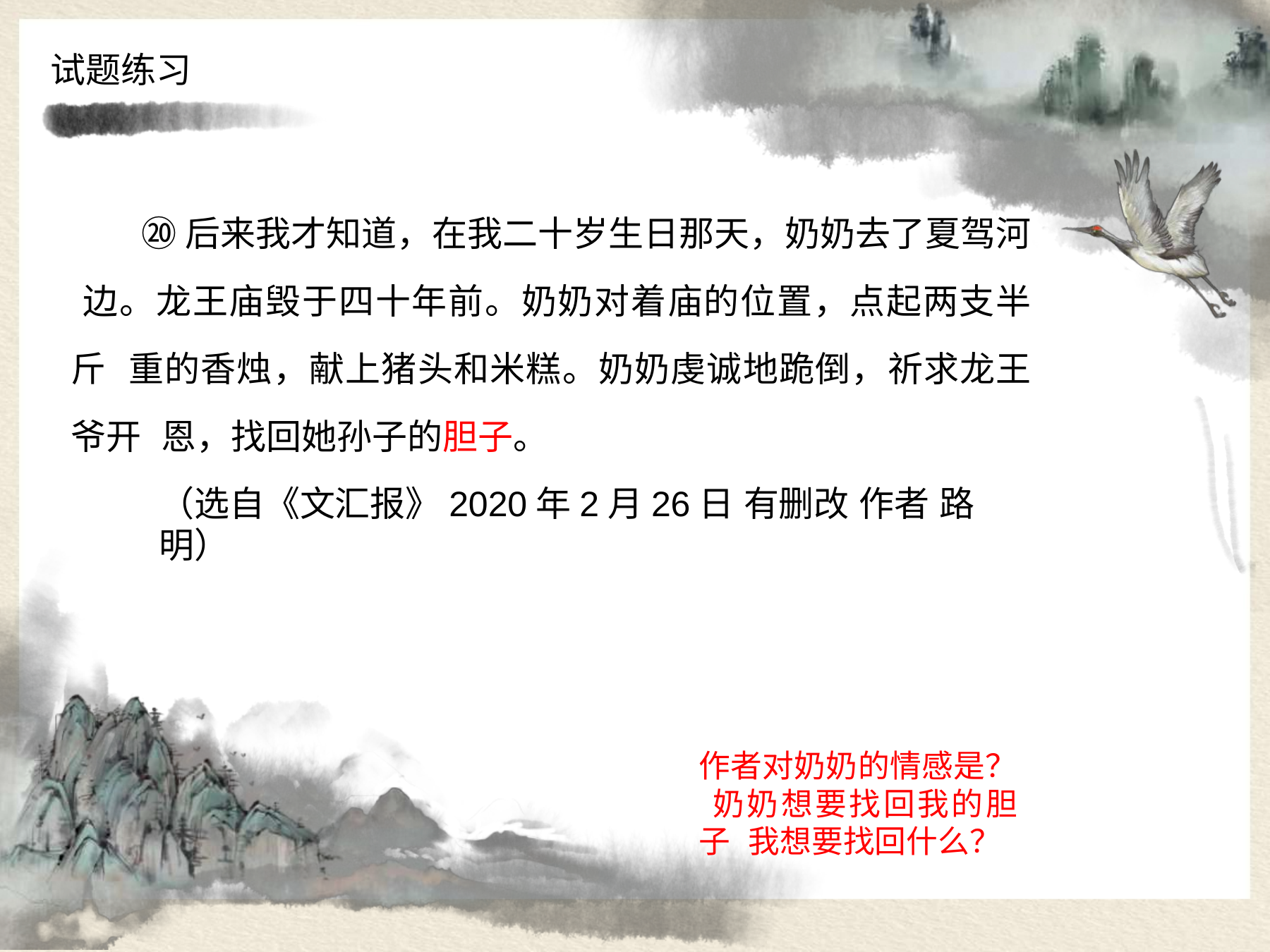

试题练习

# ⑳后来我才知道，在我二十岁生日那天，奶奶去了夏驾河  边。龙王庙毁于四十年前。奶奶对着庙的位置，点起两支半斤  重的香烛，献上猪头和米糕。奶奶虔诚地跪倒，祈求龙王爷开  恩，找回她孙子的胆子。
（选自《文汇报》2020年2月26日 有删改 作者 路明）

作者对奶奶的情感是？  奶奶想要找回我的胆子  我想要找回什么？